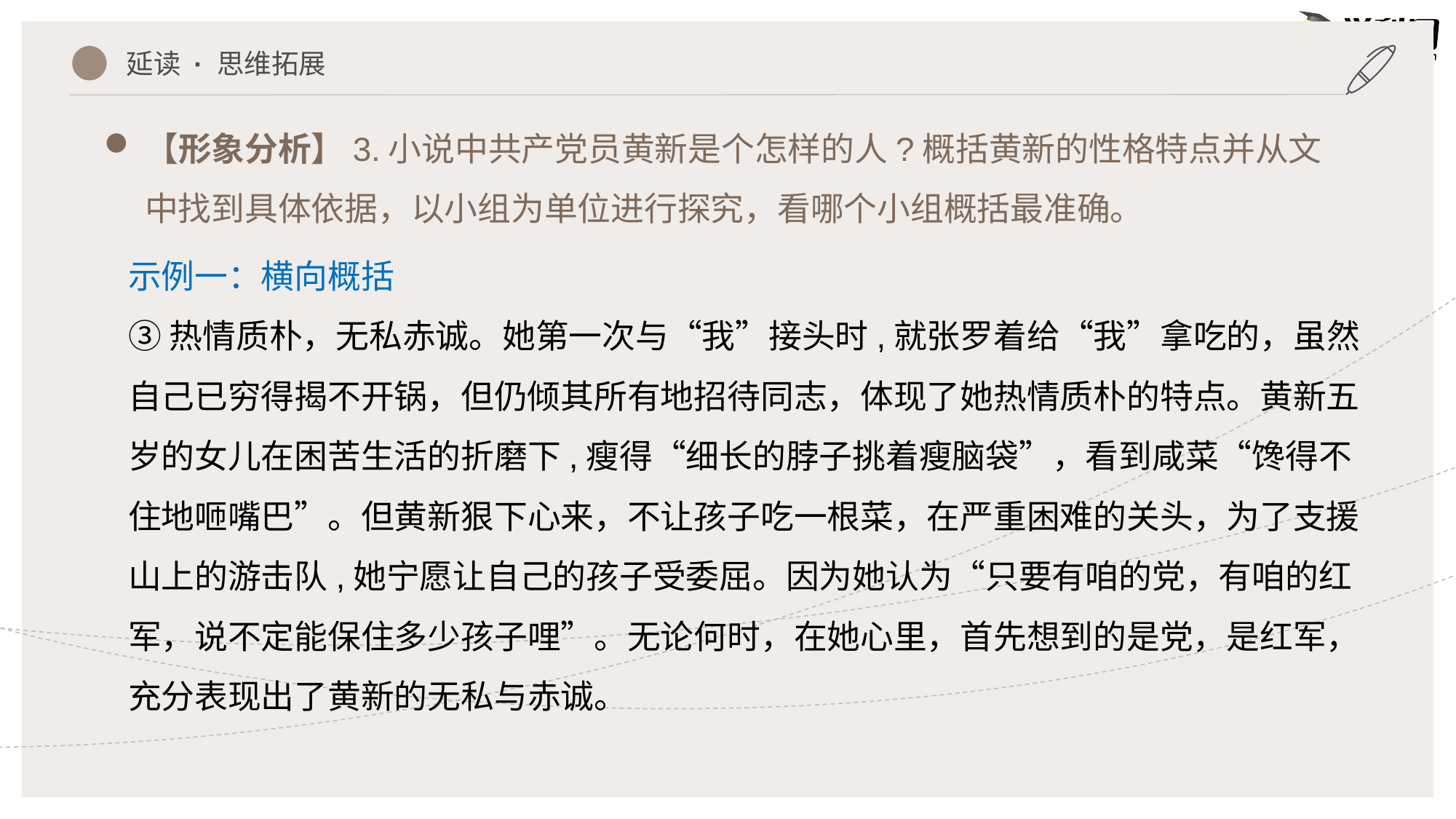

延读 · 思维拓展

【形象分析】3.小说中共产党员黄新是个怎样的人?概括黄新的性格特点并从文中找到具体依据，以小组为单位进行探究，看哪个小组概括最准确。
示例一：横向概括
③热情质朴，无私赤诚。她第一次与“我”接头时,就张罗着给“我”拿吃的，虽然自己已穷得揭不开锅，但仍倾其所有地招待同志，体现了她热情质朴的特点。黄新五岁的女儿在困苦生活的折磨下,瘦得“细长的脖子挑着瘦脑袋”，看到咸菜“馋得不住地咂嘴巴”。但黄新狠下心来，不让孩子吃一根菜，在严重困难的关头，为了支援山上的游击队,她宁愿让自己的孩子受委屈。因为她认为“只要有咱的党，有咱的红军，说不定能保住多少孩子哩”。无论何时，在她心里，首先想到的是党，是红军，充分表现出了黄新的无私与赤诚。